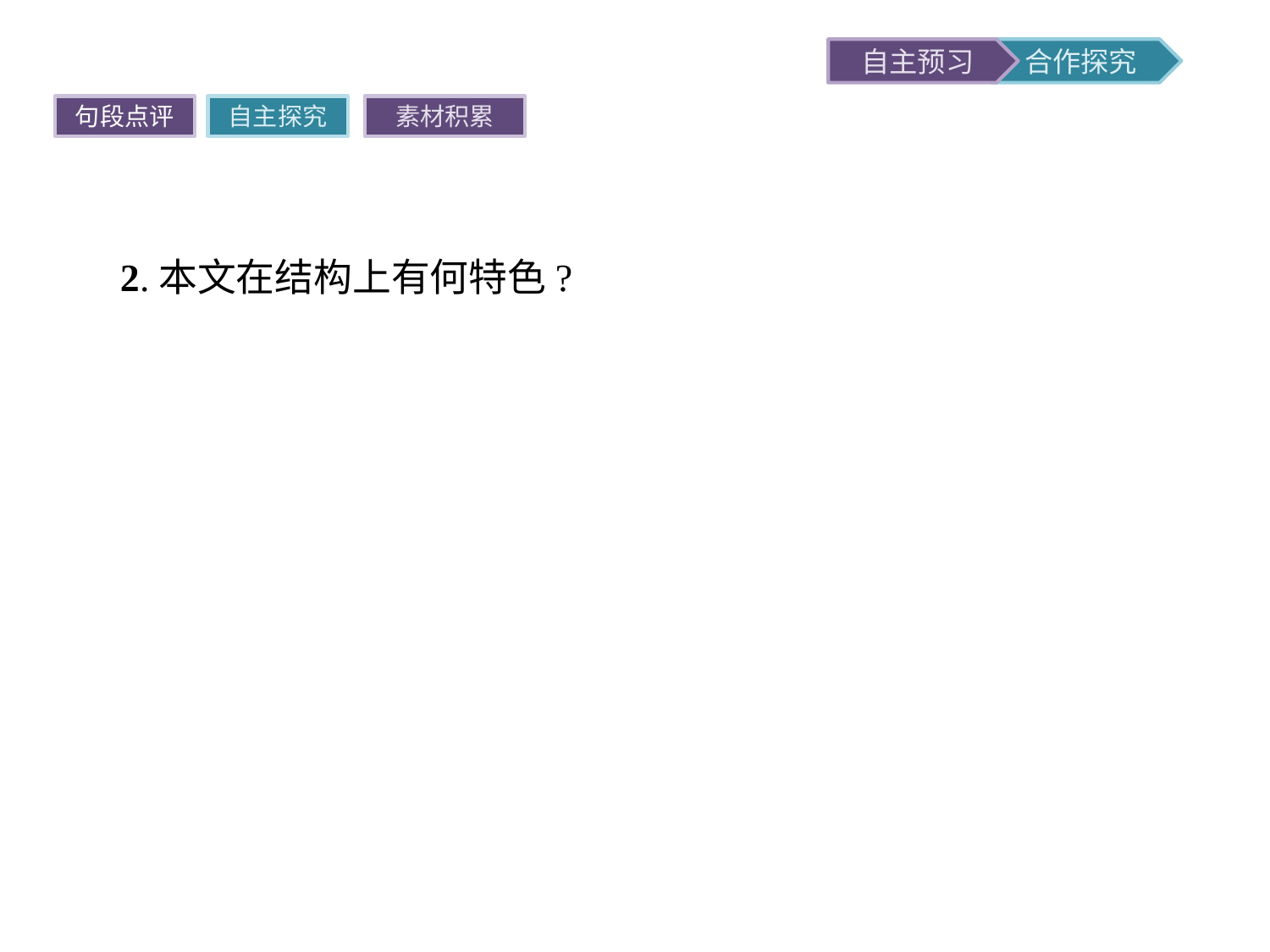

句段点评
自主探究
素材积累
2.本文在结构上有何特色?
提示本文采用了张晓风在散文中常用的“归纳法”。这种组合片断以成篇的方式,李丰楙先生将之称为“缀段式”。张晓风于记忆的仓库中将种种美与爱掇拾,串成珠花式的一篇美文。全文围绕“青春的年轻和美”分别从爱与恨、受伤与关怀、生命的经济学、人一生应如何度过四个片断进行阐释。作者正是通过不同的人生感悟,从不同的层面来探究青春的奥秘,来归结不定的人生。全文轻松自然,以片断的展现,流利的行文,将作者对于青春的感悟抒发出来。